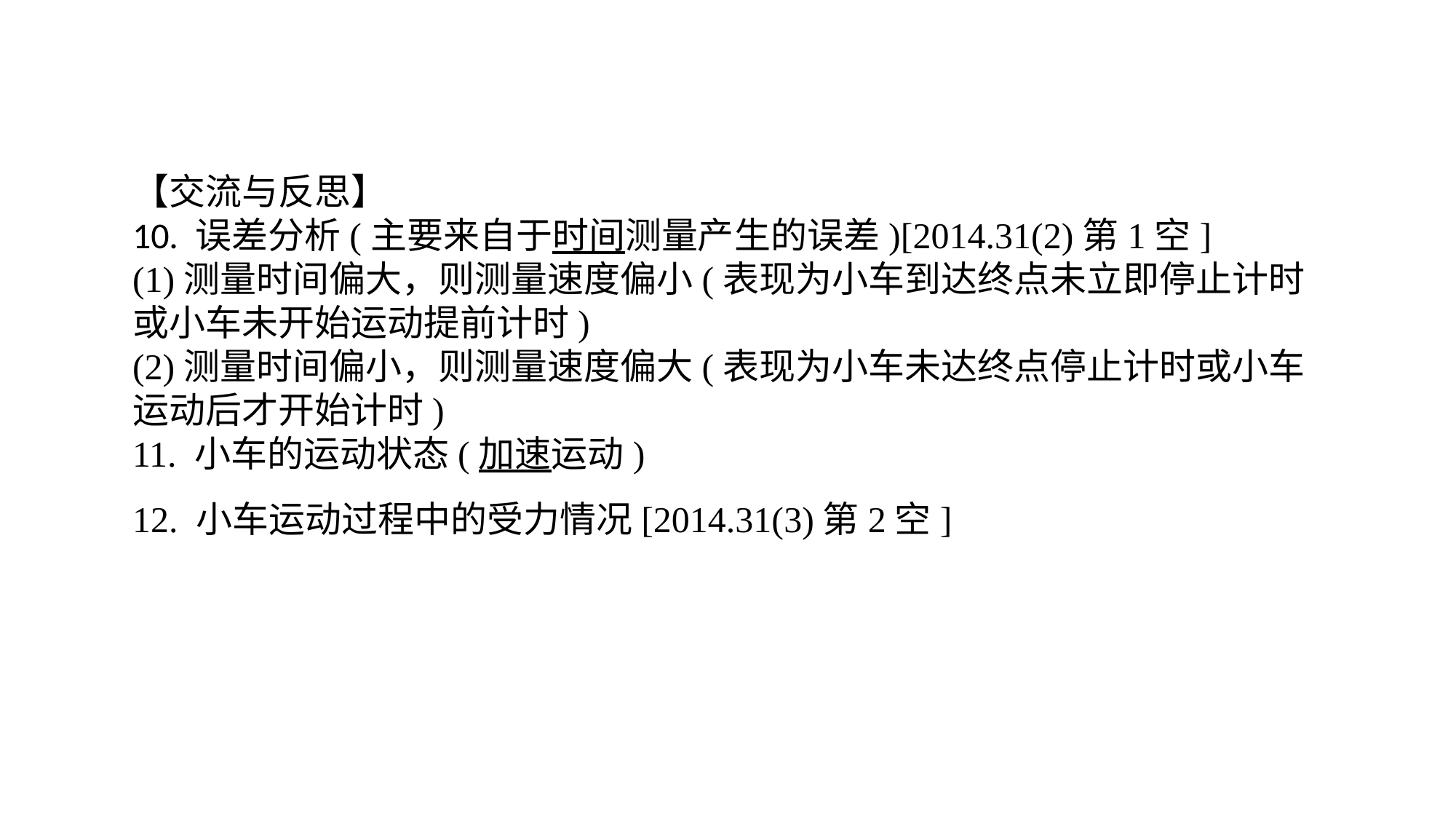

【交流与反思】10. 误差分析(主要来自于时间测量产生的误差)[2014.31(2)第1空](1)测量时间偏大，则测量速度偏小(表现为小车到达终点未立即停止计时或小车未开始运动提前计时)(2)测量时间偏小，则测量速度偏大(表现为小车未达终点停止计时或小车运动后才开始计时)11. 小车的运动状态(加速运动)12. 小车运动过程中的受力情况[2014.31(3)第2空]